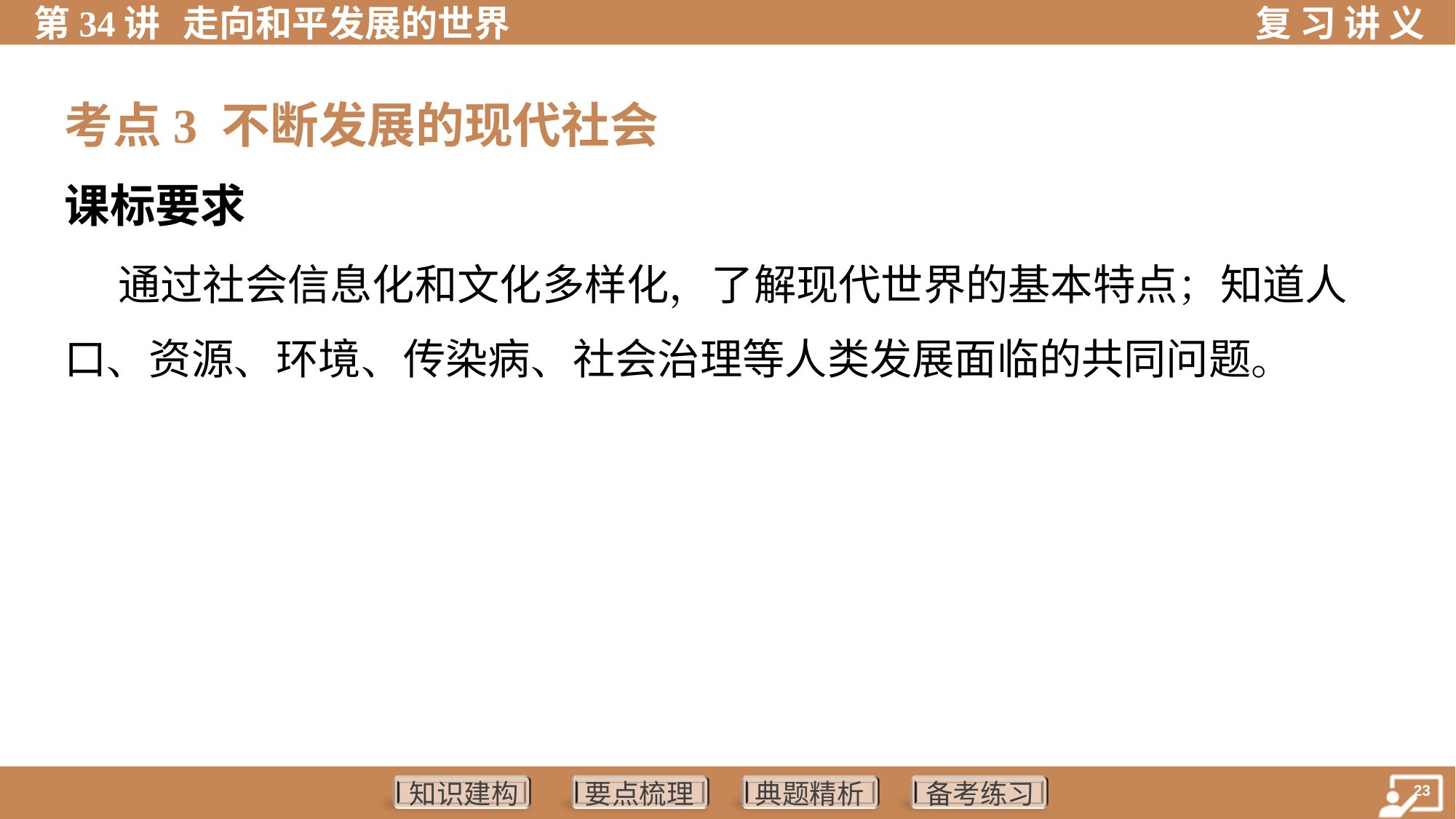

考点3 不断发展的现代社会
课标要求
    通过社会信息化和文化多样化，了解现代世界的基本特点；知道人
口、资源、环境、传染病、社会治理等人类发展面临的共同问题。